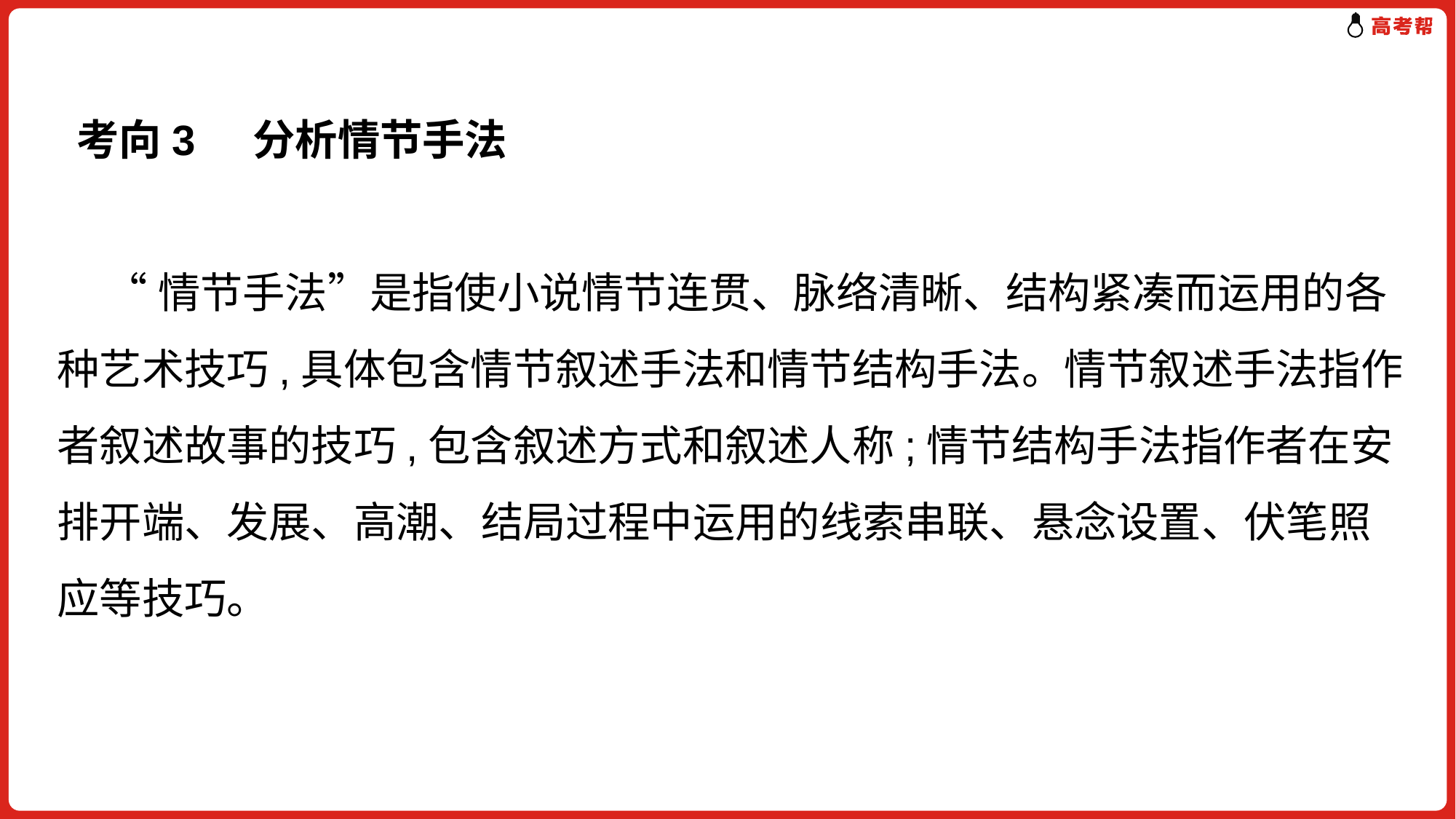

考向3    分析情节手法

     “情节手法”是指使小说情节连贯、脉络清晰、结构紧凑而运用的各种艺术技巧,具体包含情节叙述手法和情节结构手法。情节叙述手法指作者叙述故事的技巧,包含叙述方式和叙述人称;情节结构手法指作者在安排开端、发展、高潮、结局过程中运用的线索串联、悬念设置、伏笔照应等技巧。